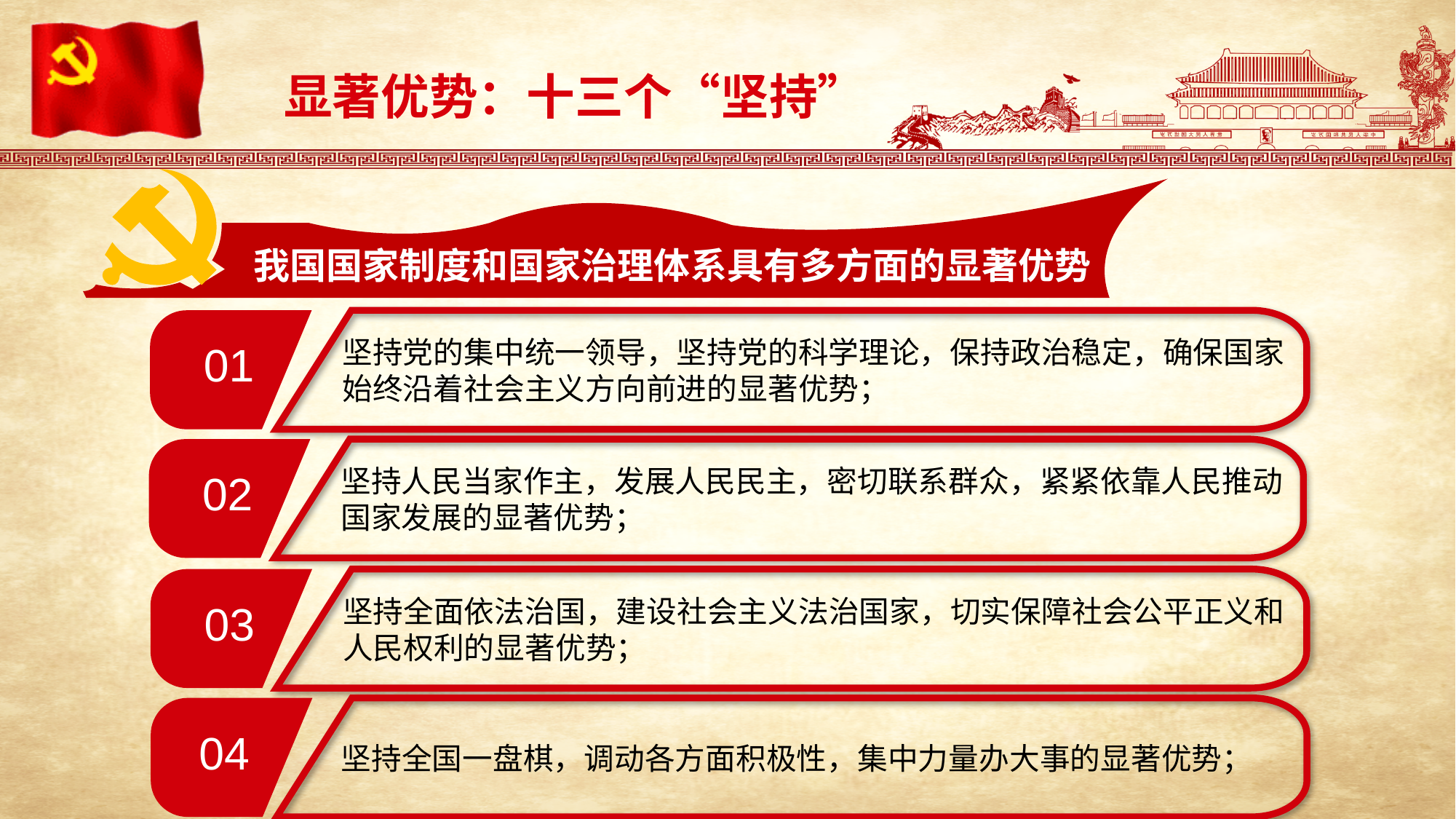

显著优势：十三个“坚持”

我国国家制度和国家治理体系具有多方面的显著优势

坚持党的集中统一领导，坚持党的科学理论，保持政治稳定，确保国家
始终沿着社会主义方向前进的显著优势；
01

坚持人民当家作主，发展人民民主，密切联系群众，紧紧依靠人民推动
国家发展的显著优势；

02

坚持全面依法治国，建设社会主义法治国家，切实保障社会公平正义和
人民权利的显著优势；

03

04
坚持全国一盘棋，调动各方面积极性，集中力量办大事的显著优势；